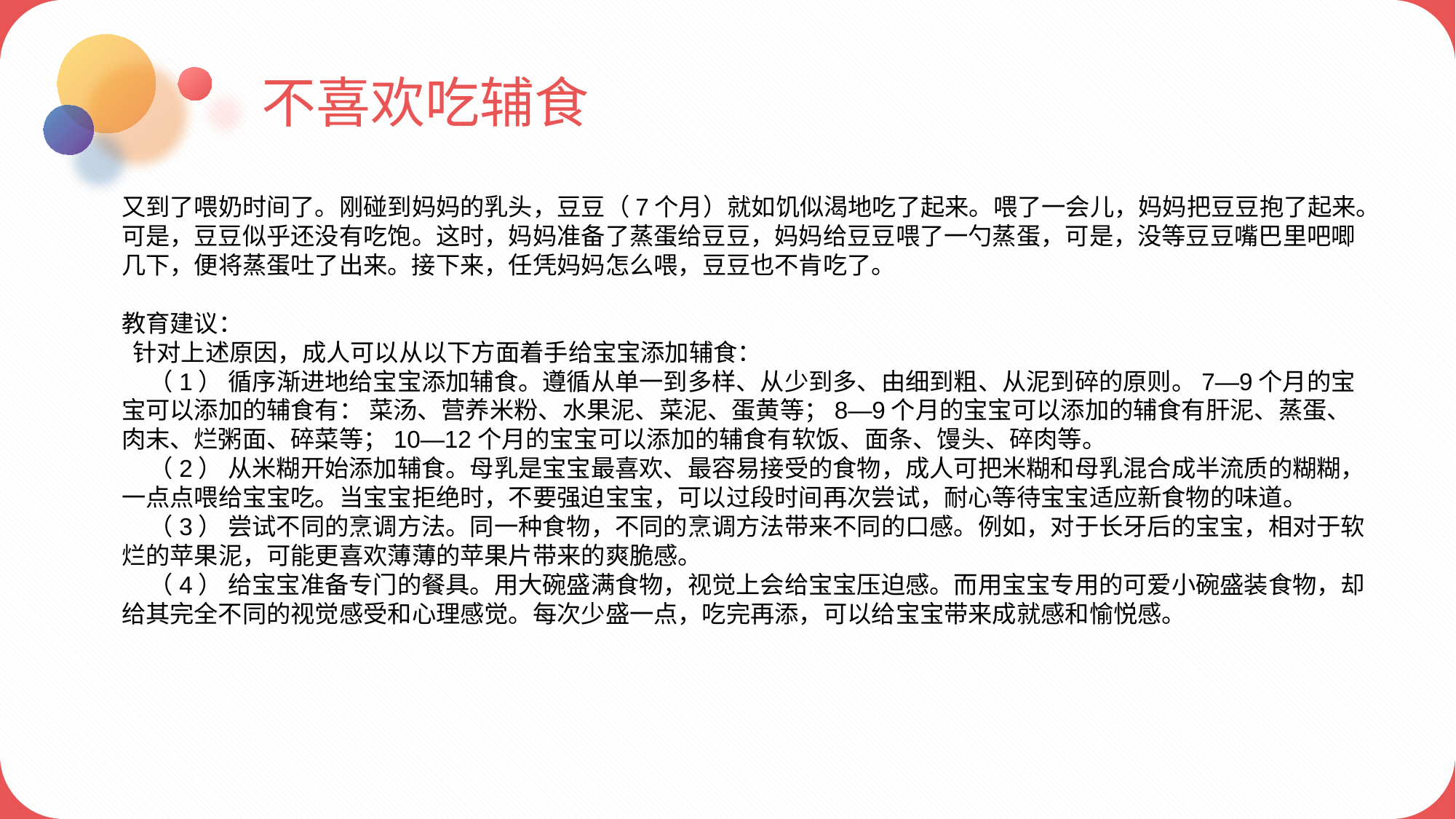

不喜欢吃辅食
又到了喂奶时间了。刚碰到妈妈的乳头，豆豆（7个月）就如饥似渴地吃了起来。喂了一会儿，妈妈把豆豆抱了起来。可是，豆豆似乎还没有吃饱。这时，妈妈准备了蒸蛋给豆豆，妈妈给豆豆喂了一勺蒸蛋，可是，没等豆豆嘴巴里吧唧几下，便将蒸蛋吐了出来。接下来，任凭妈妈怎么喂，豆豆也不肯吃了。

教育建议：
 针对上述原因，成人可以从以下方面着手给宝宝添加辅食：
    （1） 循序渐进地给宝宝添加辅食。遵循从单一到多样、从少到多、由细到粗、从泥到碎的原则。7—9个月的宝宝可以添加的辅食有： 菜汤、营养米粉、水果泥、菜泥、蛋黄等；8—9个月的宝宝可以添加的辅食有肝泥、蒸蛋、肉末、烂粥面、碎菜等；10—12个月的宝宝可以添加的辅食有软饭、面条、馒头、碎肉等。
    （2） 从米糊开始添加辅食。母乳是宝宝最喜欢、最容易接受的食物，成人可把米糊和母乳混合成半流质的糊糊，一点点喂给宝宝吃。当宝宝拒绝时，不要强迫宝宝，可以过段时间再次尝试，耐心等待宝宝适应新食物的味道。
    （3） 尝试不同的烹调方法。同一种食物，不同的烹调方法带来不同的口感。例如，对于长牙后的宝宝，相对于软烂的苹果泥，可能更喜欢薄薄的苹果片带来的爽脆感。
    （4） 给宝宝准备专门的餐具。用大碗盛满食物，视觉上会给宝宝压迫感。而用宝宝专用的可爱小碗盛装食物，却给其完全不同的视觉感受和心理感觉。每次少盛一点，吃完再添，可以给宝宝带来成就感和愉悦感。